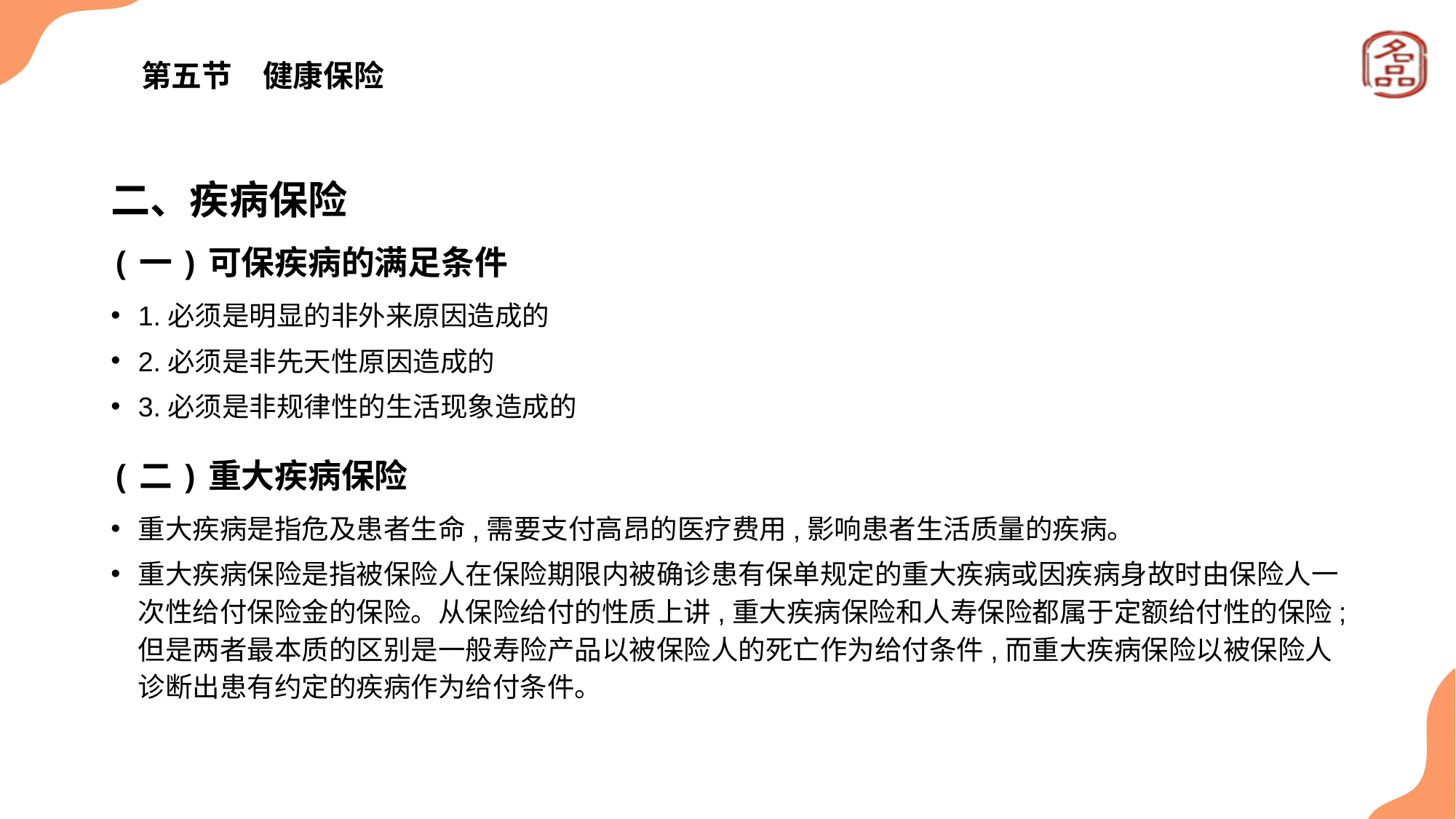

# 第五节　健康保险
二、疾病保险
(一)可保疾病的满足条件
1.必须是明显的非外来原因造成的
2.必须是非先天性原因造成的
3.必须是非规律性的生活现象造成的
(二)重大疾病保险
重大疾病是指危及患者生命,需要支付高昂的医疗费用,影响患者生活质量的疾病。
重大疾病保险是指被保险人在保险期限内被确诊患有保单规定的重大疾病或因疾病身故时由保险人一次性给付保险金的保险。从保险给付的性质上讲,重大疾病保险和人寿保险都属于定额给付性的保险;但是两者最本质的区别是一般寿险产品以被保险人的死亡作为给付条件,而重大疾病保险以被保险人诊断出患有约定的疾病作为给付条件。